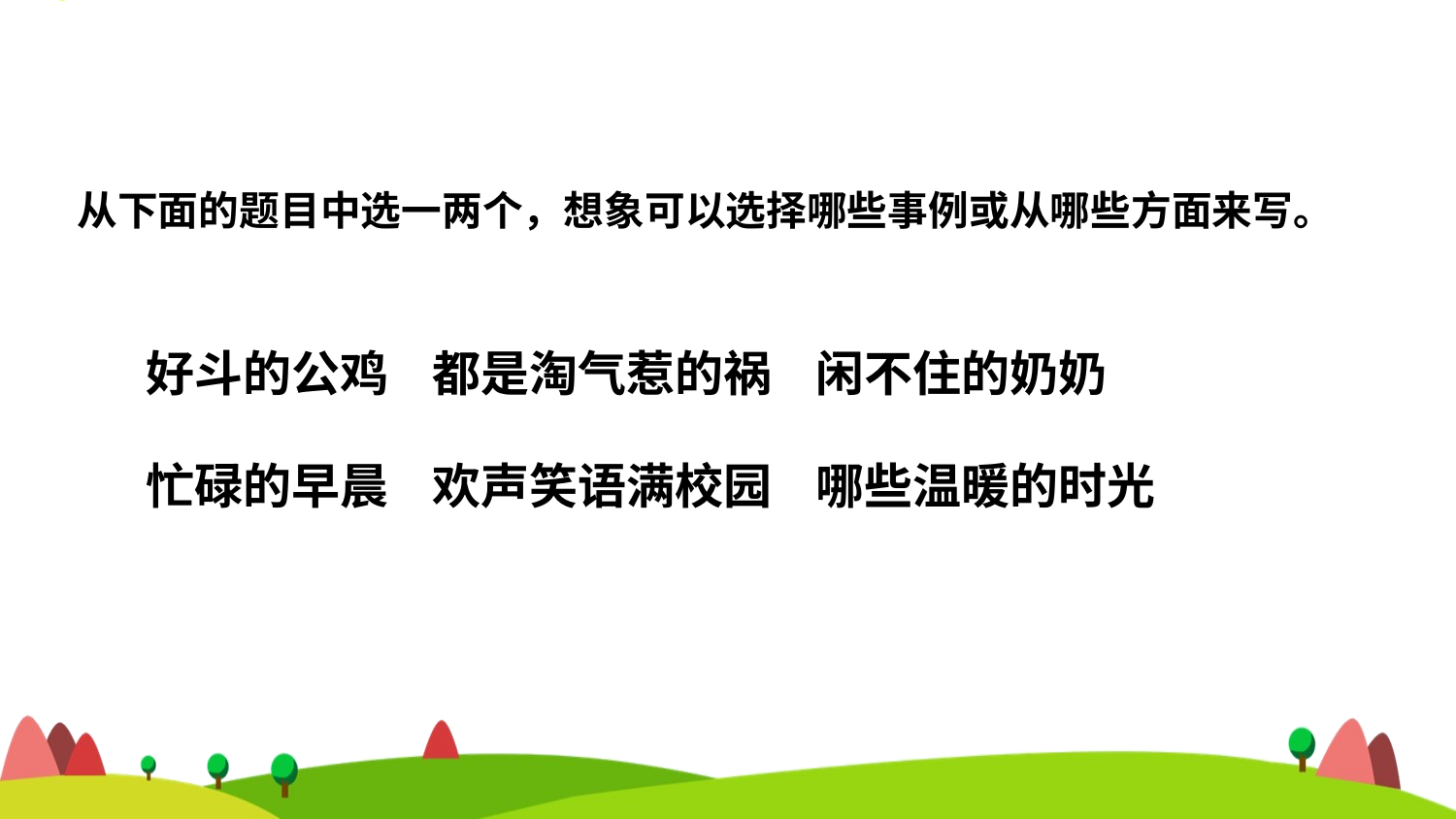

从下面的题目中选一两个，想象可以选择哪些事例或从哪些方面来写。
好斗的公鸡    都是淘气惹的祸    闲不住的奶奶
忙碌的早晨    欢声笑语满校园    哪些温暖的时光